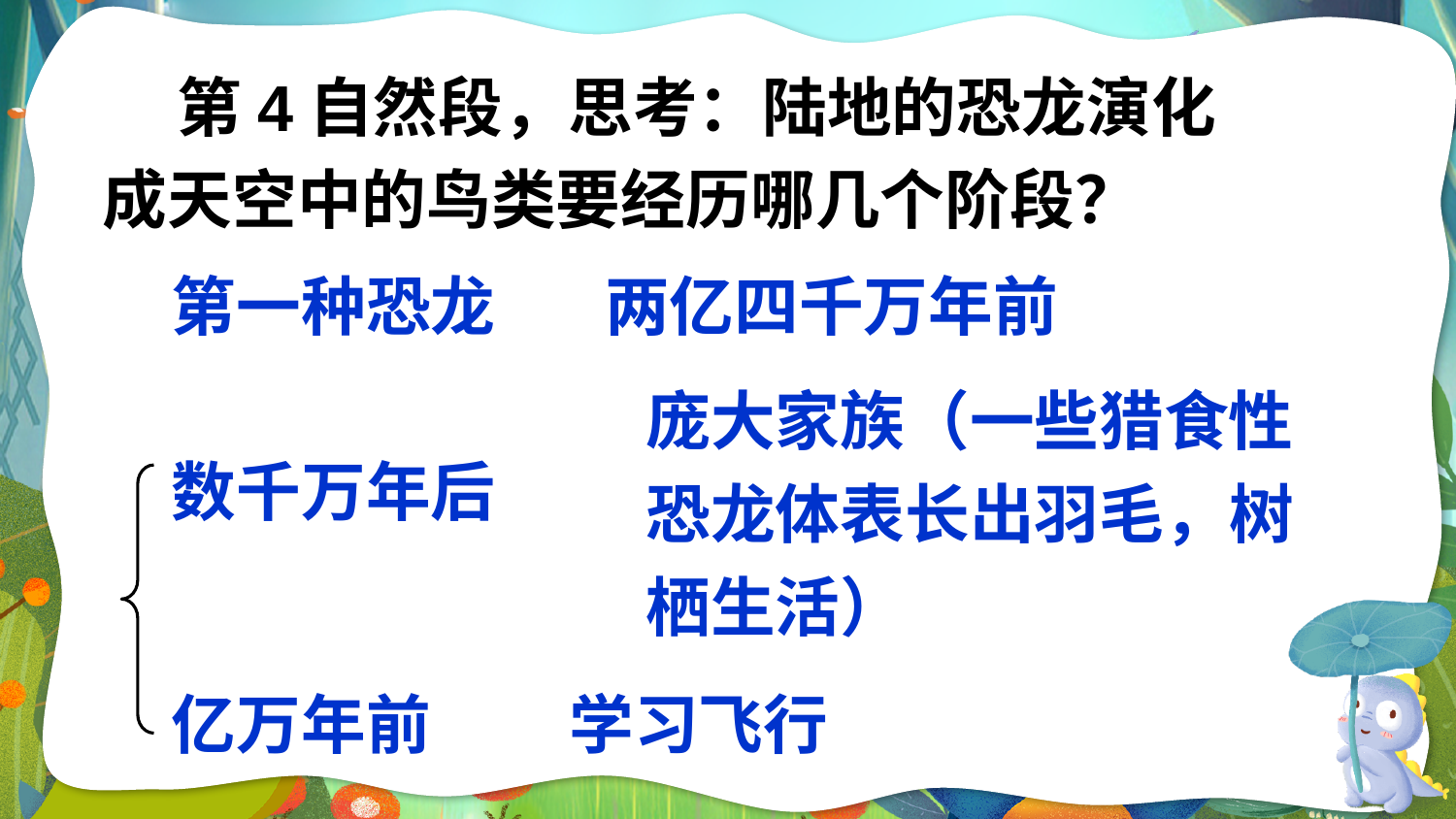

第4自然段，思考：陆地的恐龙演化成天空中的鸟类要经历哪几个阶段？
第一种恐龙　   两亿四千万年前
庞大家族（一些猎食性恐龙体表长出羽毛，树栖生活）
数千万年后

亿万年前  　   学习飞行